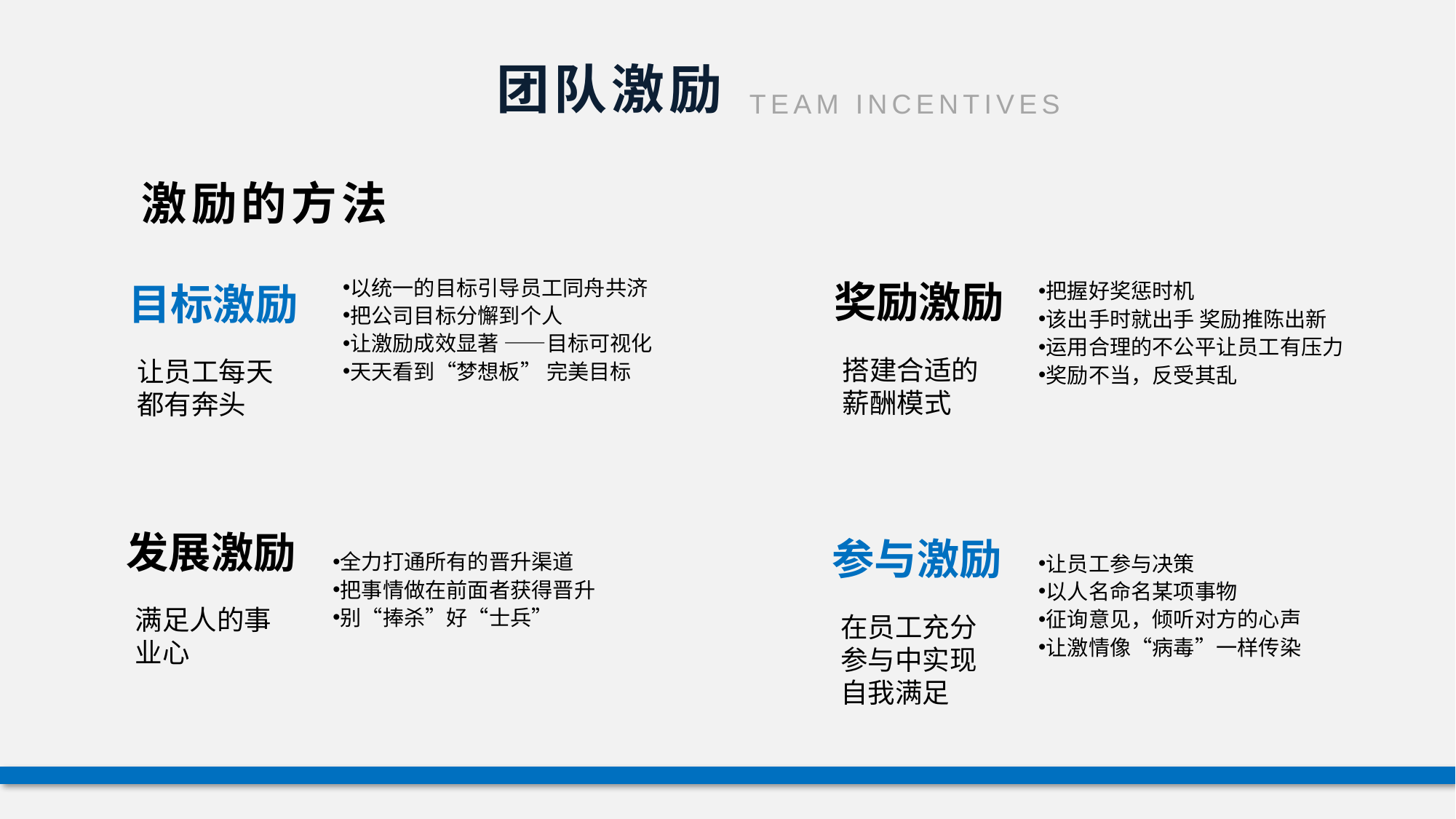

团队激励
TEAM INCENTIVES

 激励的方法

奖励激励
把握好奖惩时机
该出手时就出手 奖励推陈出新
运用合理的不公平让员工有压力
奖励不当，反受其乱
搭建合适的薪酬模式

以统一的目标引导员工同舟共济
把公司目标分懈到个人
让激励成效显著 ——目标可视化
天天看到“梦想板” 完美目标
目标激励
让员工每天都有奔头

发展激励
全力打通所有的晋升渠道
把事情做在前面者获得晋升
别“捧杀”好“士兵”
满足人的事业心

参与激励
让员工参与决策
以人名命名某项事物
征询意见，倾听对方的心声
让激情像“病毒”一样传染
在员工充分参与中实现自我满足